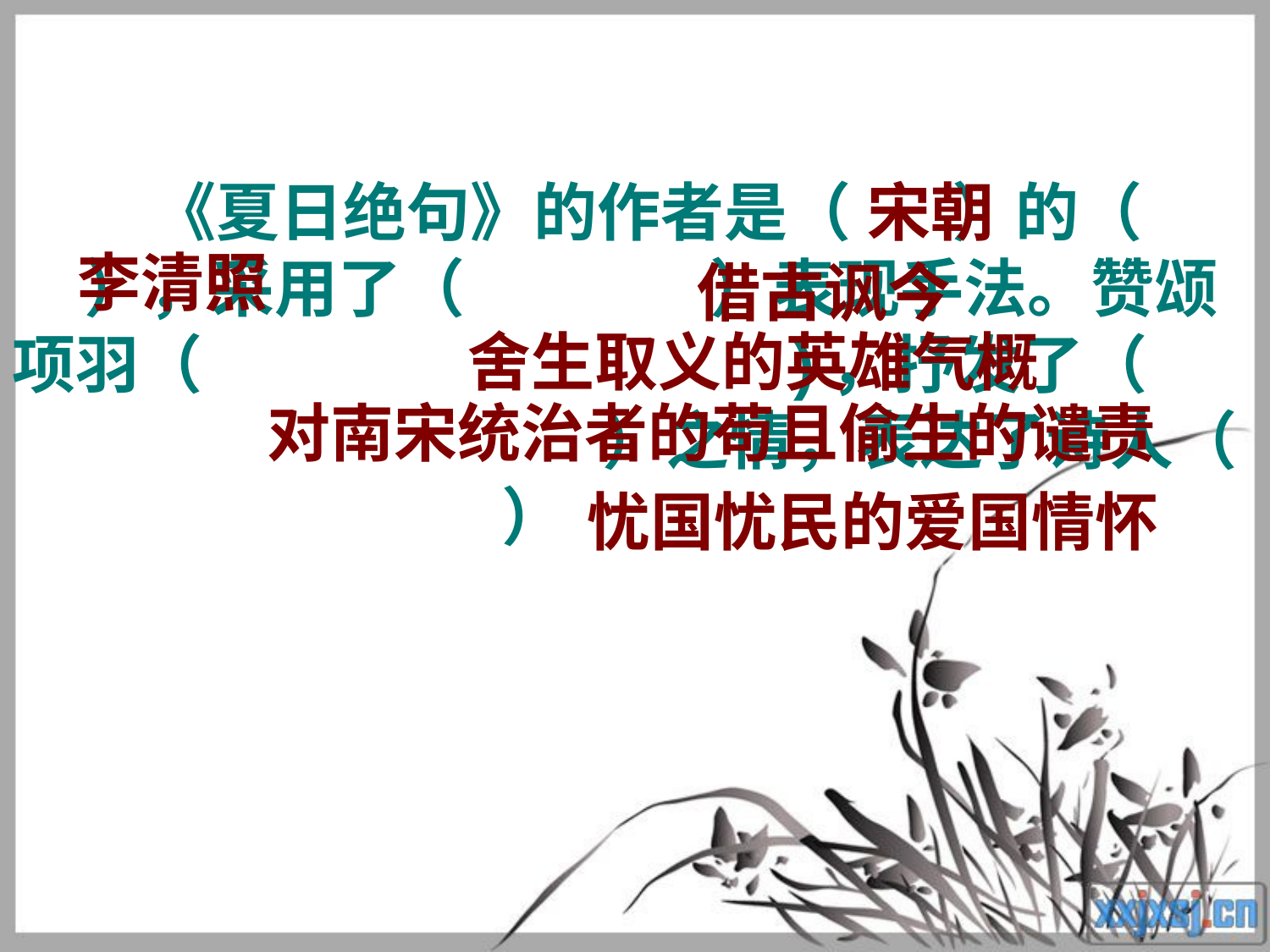

《夏日绝句》的作者是（       ）的（             ），采用了（                 ）表现手法。赞颂项羽（                                        )，抒发了（                                                 ）之情，表达了诗人（                                    ）
宋朝
李清照
借古讽今
舍生取义的英雄气概
对南宋统治者的苟且偷生的谴责
忧国忧民的爱国情怀